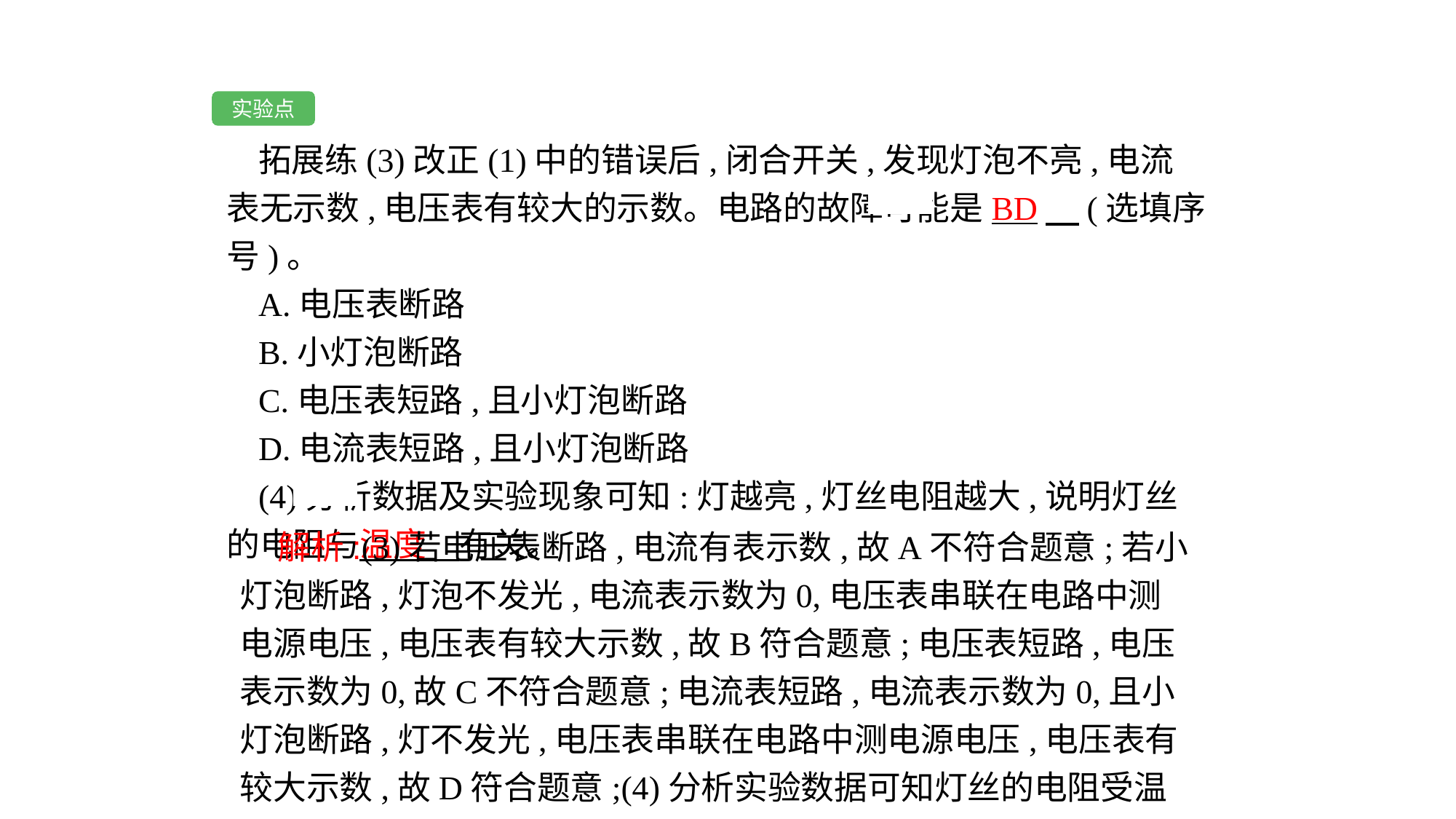

实验点
拓展练(3)改正(1)中的错误后,闭合开关,发现灯泡不亮,电流表无示数,电压表有较大的示数。电路的故障可能是BD　(选填序号)。
A.电压表断路
B.小灯泡断路
C.电压表短路,且小灯泡断路
D.电流表短路,且小灯泡断路
(4)分析数据及实验现象可知:灯越亮,灯丝电阻越大,说明灯丝的电阻与温度　有关。

    解析:(3)若电压表断路,电流有表示数,故A不符合题意;若小灯泡断路,灯泡不发光,电流表示数为0,电压表串联在电路中测电源电压,电压表有较大示数,故B符合题意;电压表短路,电压表示数为0,故C不符合题意;电流表短路,电流表示数为0,且小灯泡断路,灯不发光,电压表串联在电路中测电源电压,电压表有较大示数,故D符合题意;(4)分析实验数据可知灯丝的电阻受温度的影响。